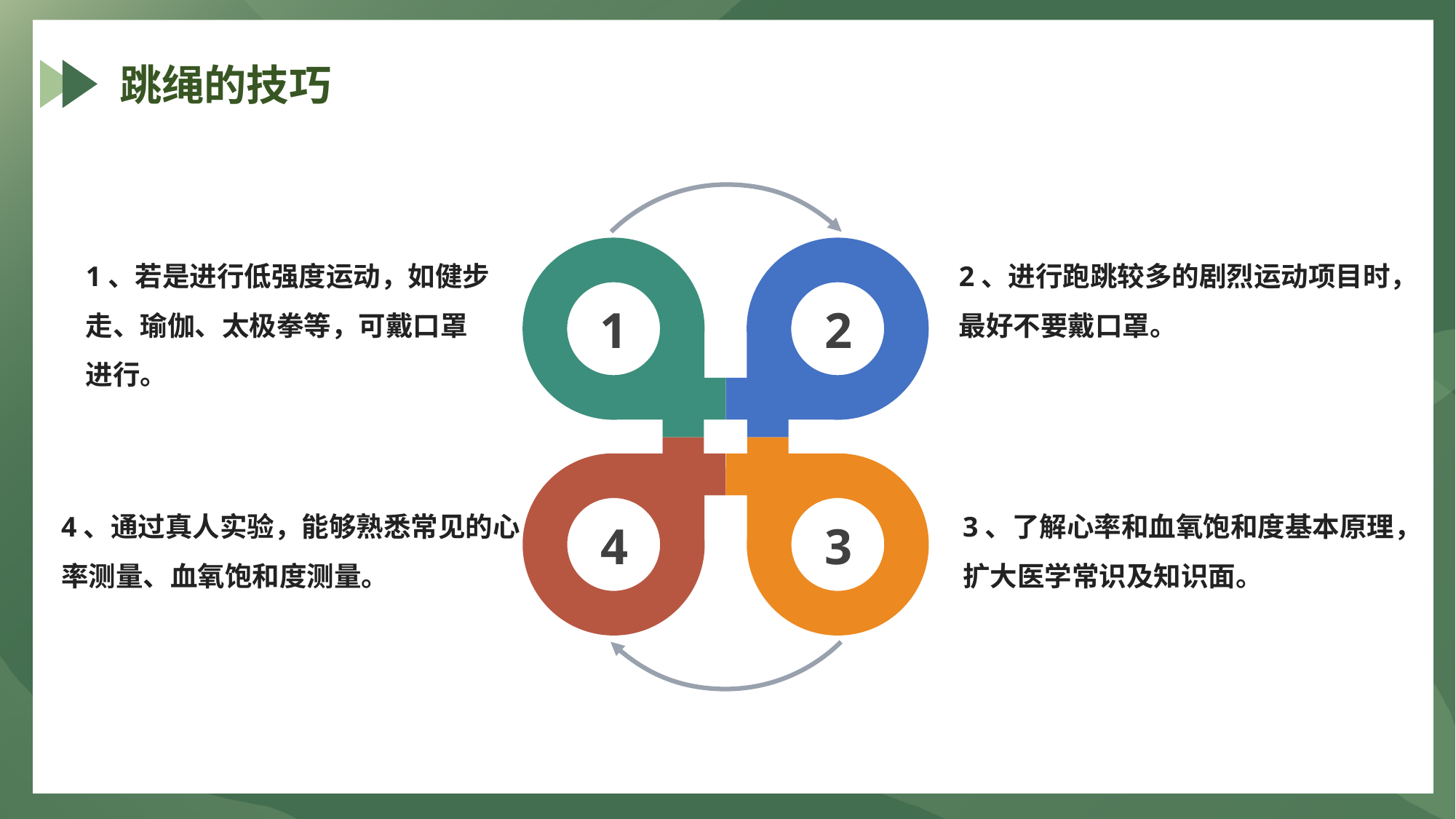

跳绳的技巧

2
1

3
4

2、进行跑跳较多的剧烈运动项目时，
最好不要戴口罩。
1、若是进行低强度运动，如健步走、瑜伽、太极拳等，可戴口罩进行。
4、通过真人实验，能够熟悉常见的心
率测量、血氧饱和度测量。
3、了解心率和血氧饱和度基本原理，扩大医学常识及知识面。